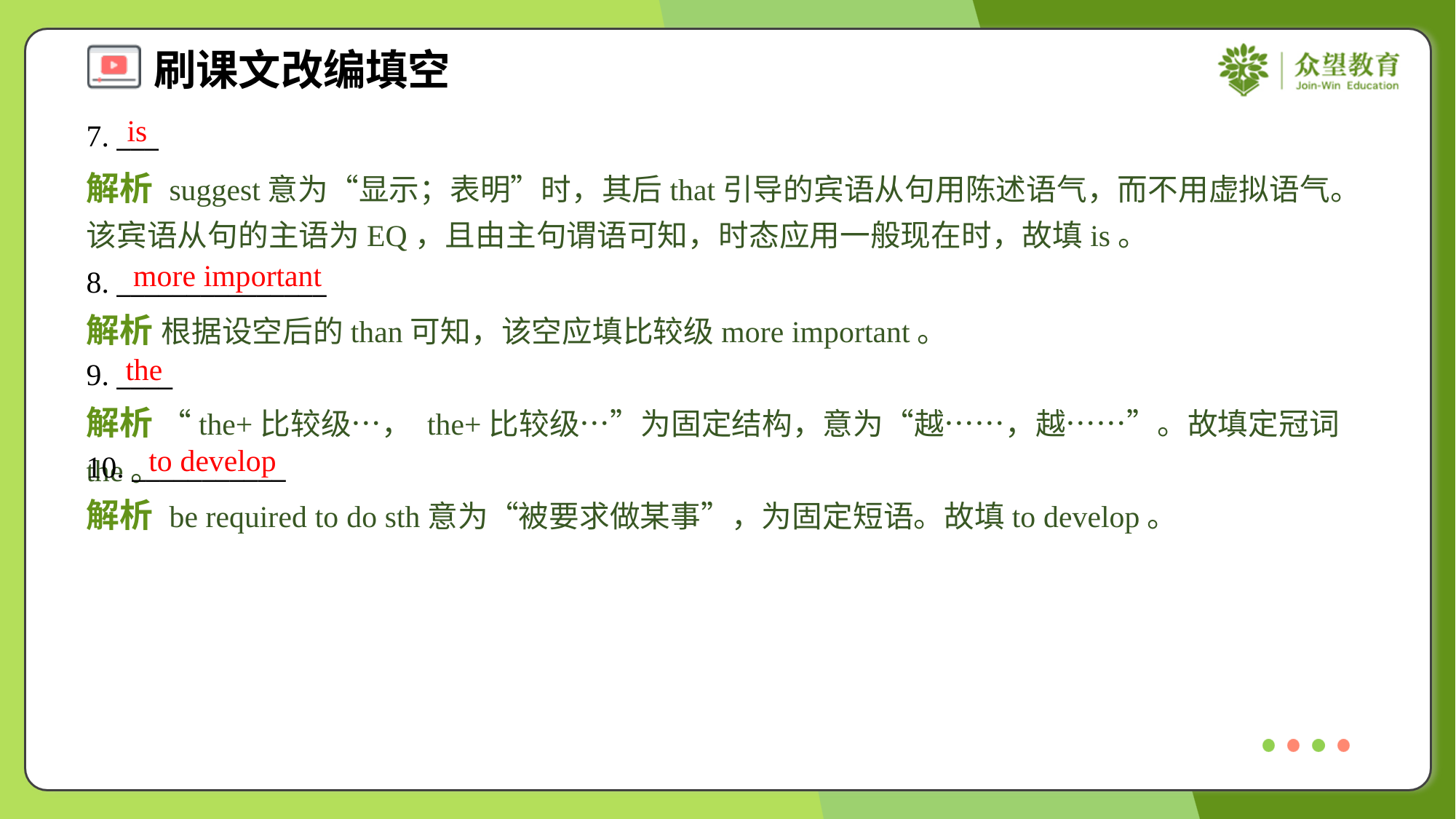

is
7. ___
解析 suggest意为“显示；表明”时，其后that引导的宾语从句用陈述语气，而不用虚拟语气。该宾语从句的主语为EQ，且由主句谓语可知，时态应用一般现在时，故填is。
more important
8. _______________
解析 根据设空后的than可知，该空应填比较级more important。
the
9. ____
解析 “the+比较级…， the+比较级…”为固定结构，意为“越……，越……”。故填定冠词the。
to develop
10. ___________
解析 be required to do sth意为“被要求做某事”，为固定短语。故填to develop。